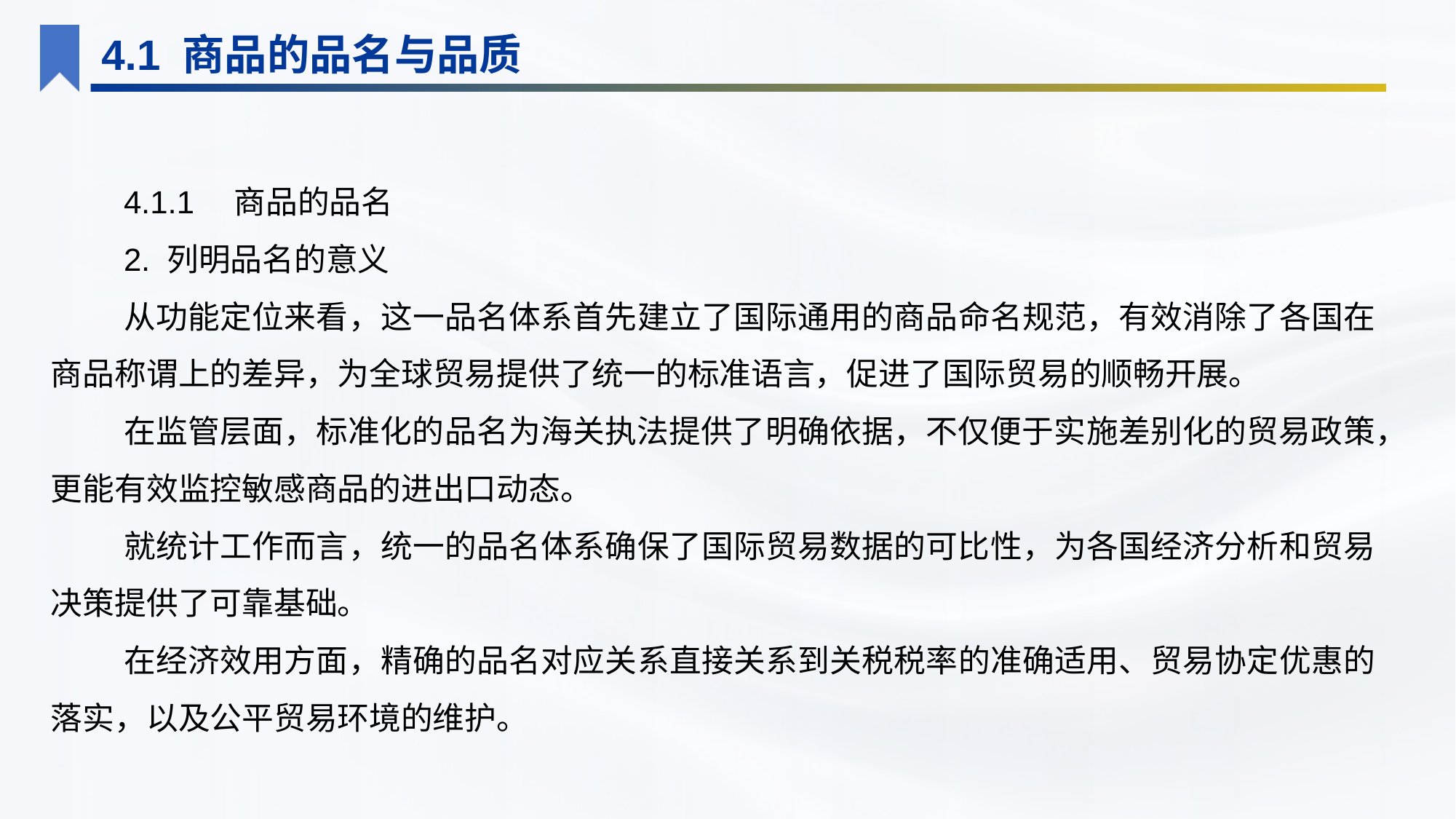

4.1 商品的品名与品质
4.1.1　商品的品名
2. 列明品名的意义
从功能定位来看，这一品名体系首先建立了国际通用的商品命名规范，有效消除了各国在商品称谓上的差异，为全球贸易提供了统一的标准语言，促进了国际贸易的顺畅开展。
在监管层面，标准化的品名为海关执法提供了明确依据，不仅便于实施差别化的贸易政策，更能有效监控敏感商品的进出口动态。
就统计工作而言，统一的品名体系确保了国际贸易数据的可比性，为各国经济分析和贸易决策提供了可靠基础。
在经济效用方面，精确的品名对应关系直接关系到关税税率的准确适用、贸易协定优惠的落实，以及公平贸易环境的维护。